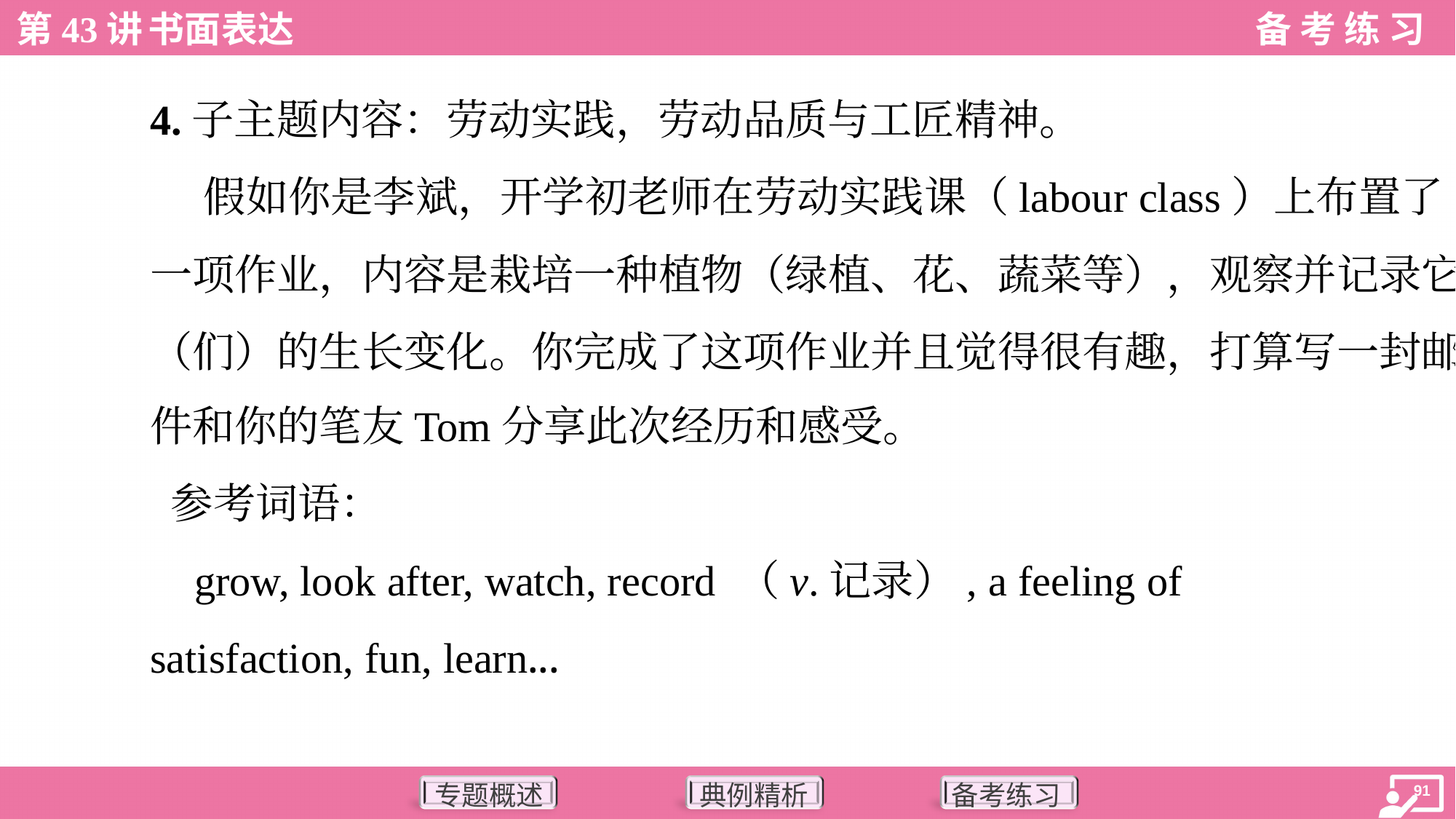

4.子主题内容：劳动实践，劳动品质与工匠精神。
    假如你是李斌，开学初老师在劳动实践课（labour class）上布置了
一项作业，内容是栽培一种植物（绿植、花、蔬菜等），观察并记录它
（们）的生长变化。你完成了这项作业并且觉得很有趣，打算写一封邮
件和你的笔友Tom分享此次经历和感受。
 参考词语：
    grow, look after, watch, record （v.记录）, a feeling of
satisfaction, fun, learn...